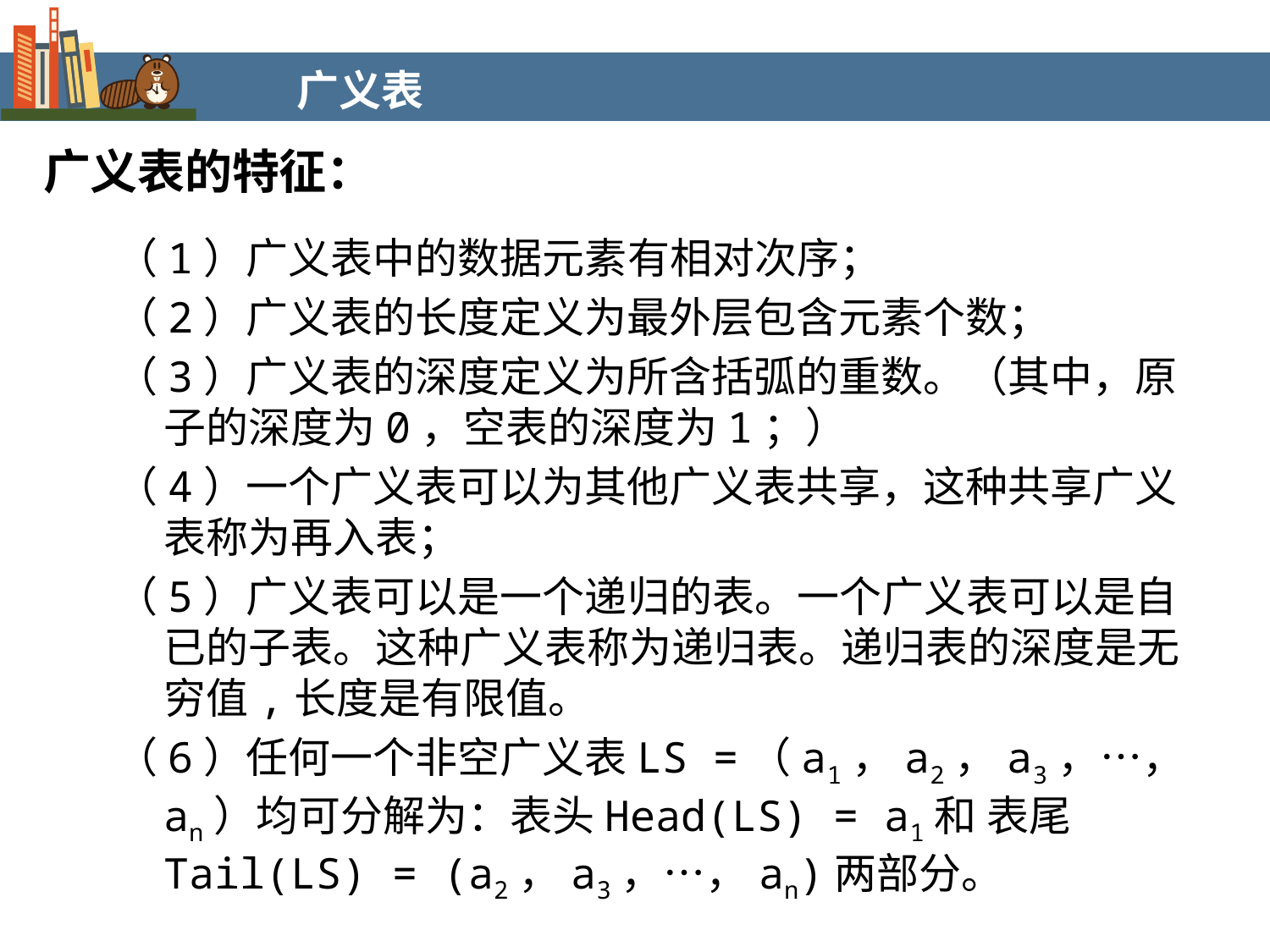

广义表
广义表的特征：

（1）广义表中的数据元素有相对次序；
（2）广义表的长度定义为最外层包含元素个数；
（3）广义表的深度定义为所含括弧的重数。（其中，原子的深度为0，空表的深度为1；）
（4）一个广义表可以为其他广义表共享，这种共享广义表称为再入表；
（5）广义表可以是一个递归的表。一个广义表可以是自已的子表。这种广义表称为递归表。递归表的深度是无穷值,长度是有限值。
（6）任何一个非空广义表LS =（a1，a2，a3，…，an）均可分解为：表头Head(LS) = a1和 表尾Tail(LS) = (a2，a3，…，an)两部分。